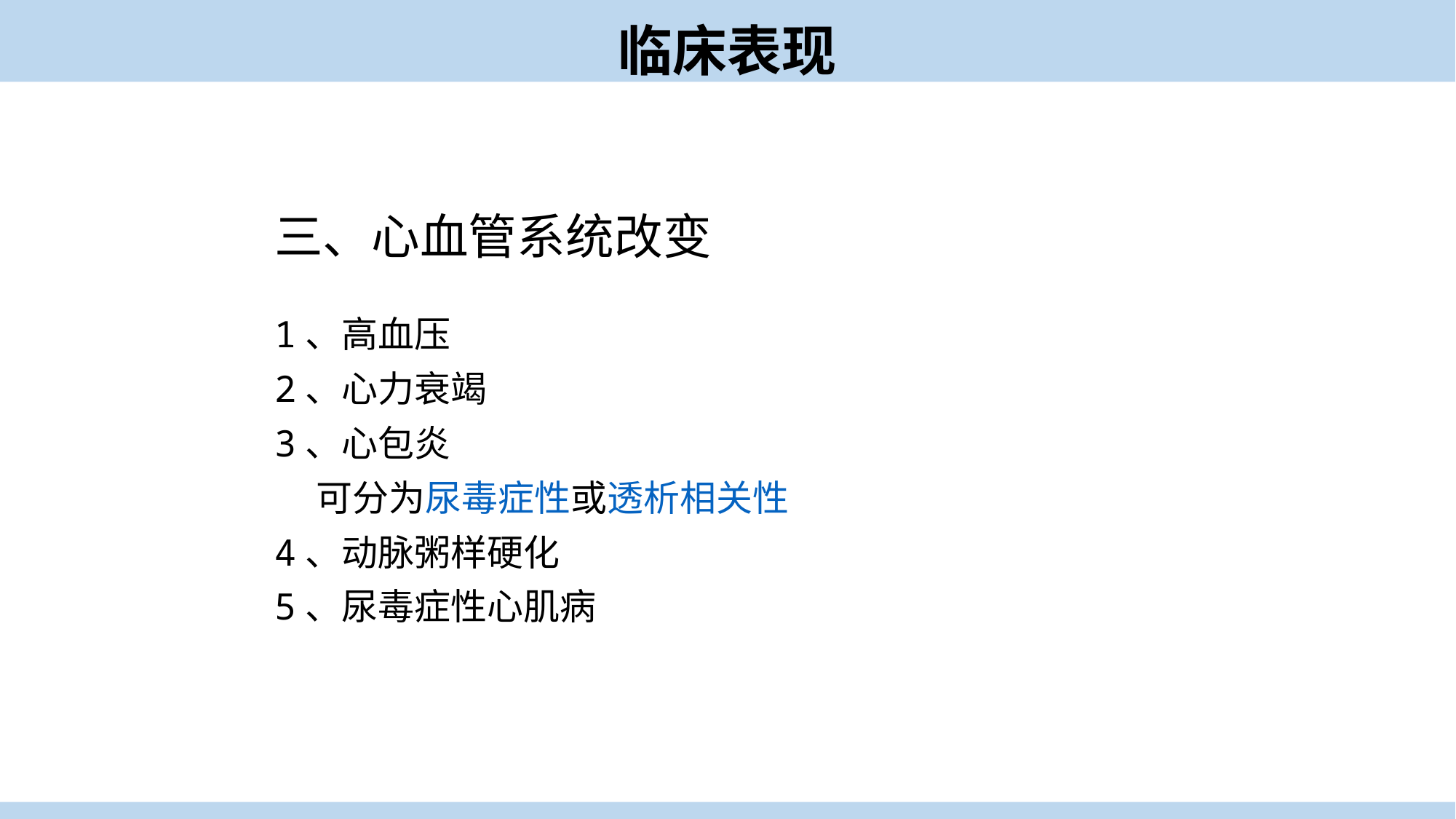

临床表现
三、心血管系统改变
1、高血压
2、心力衰竭
3、心包炎
    可分为尿毒症性或透析相关性
4、动脉粥样硬化
5、尿毒症性心肌病